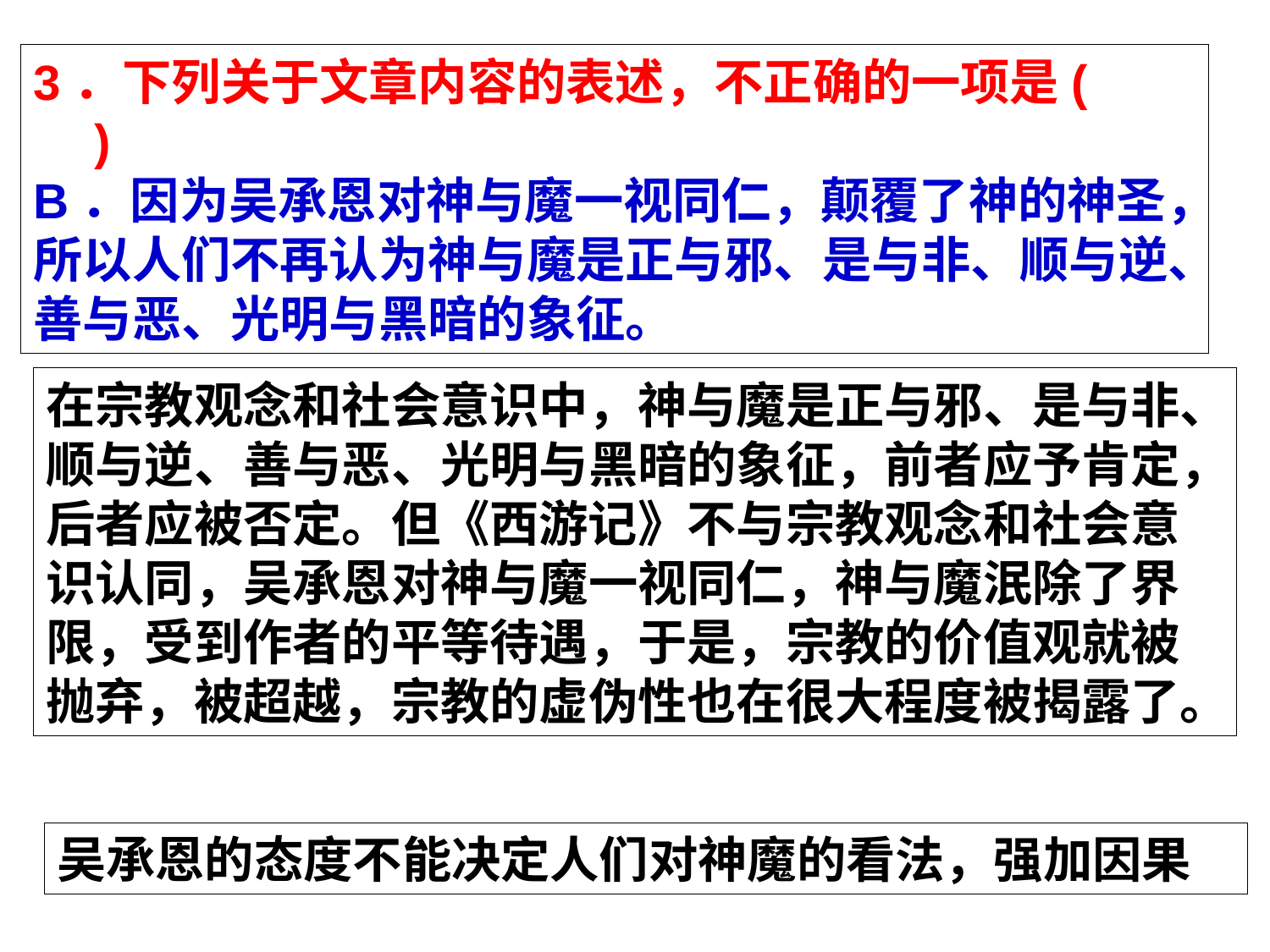

3．下列关于文章内容的表述，不正确的一项是(　　)
B．因为吴承恩对神与魔一视同仁，颠覆了神的神圣，所以人们不再认为神与魔是正与邪、是与非、顺与逆、善与恶、光明与黑暗的象征。
在宗教观念和社会意识中，神与魔是正与邪、是与非、顺与逆、善与恶、光明与黑暗的象征，前者应予肯定，后者应被否定。但《西游记》不与宗教观念和社会意识认同，吴承恩对神与魔一视同仁，神与魔泯除了界限，受到作者的平等待遇，于是，宗教的价值观就被抛弃，被超越，宗教的虚伪性也在很大程度被揭露了。
吴承恩的态度不能决定人们对神魔的看法，强加因果